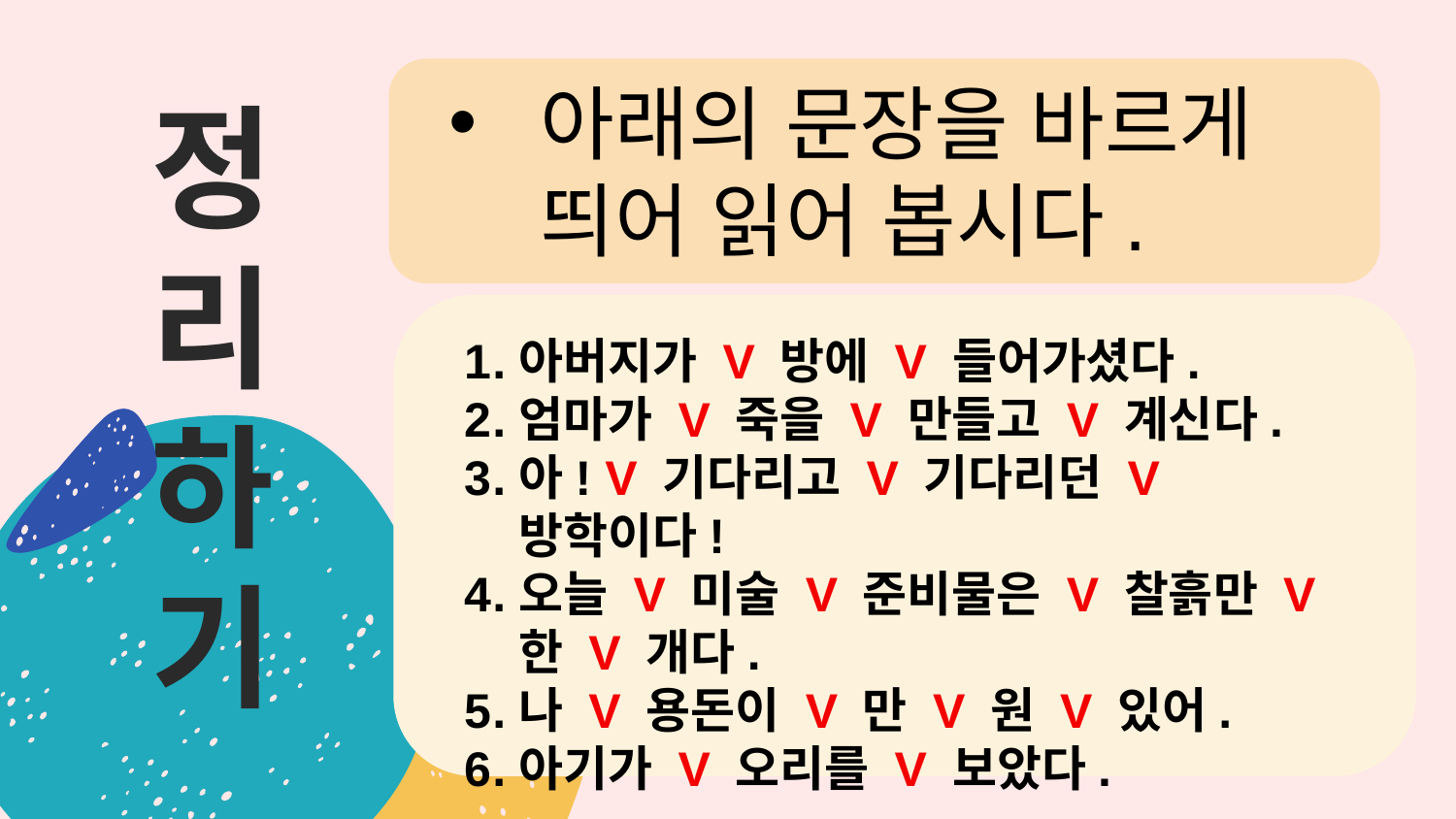

아래의 문장을 바르게 띄어 읽어 봅시다.

# 정 리 하 기

아버지가 V 방에 V 들어가셨다.
엄마가 V 죽을 V 만들고 V 계신다.
아! V 기다리고 V 기다리던 V 방학이다!
오늘 V 미술 V 준비물은 V 찰흙만 V 한 V 개다.
나 V 용돈이 V 만 V 원 V 있어.
아기가 V 오리를 V 보았다.